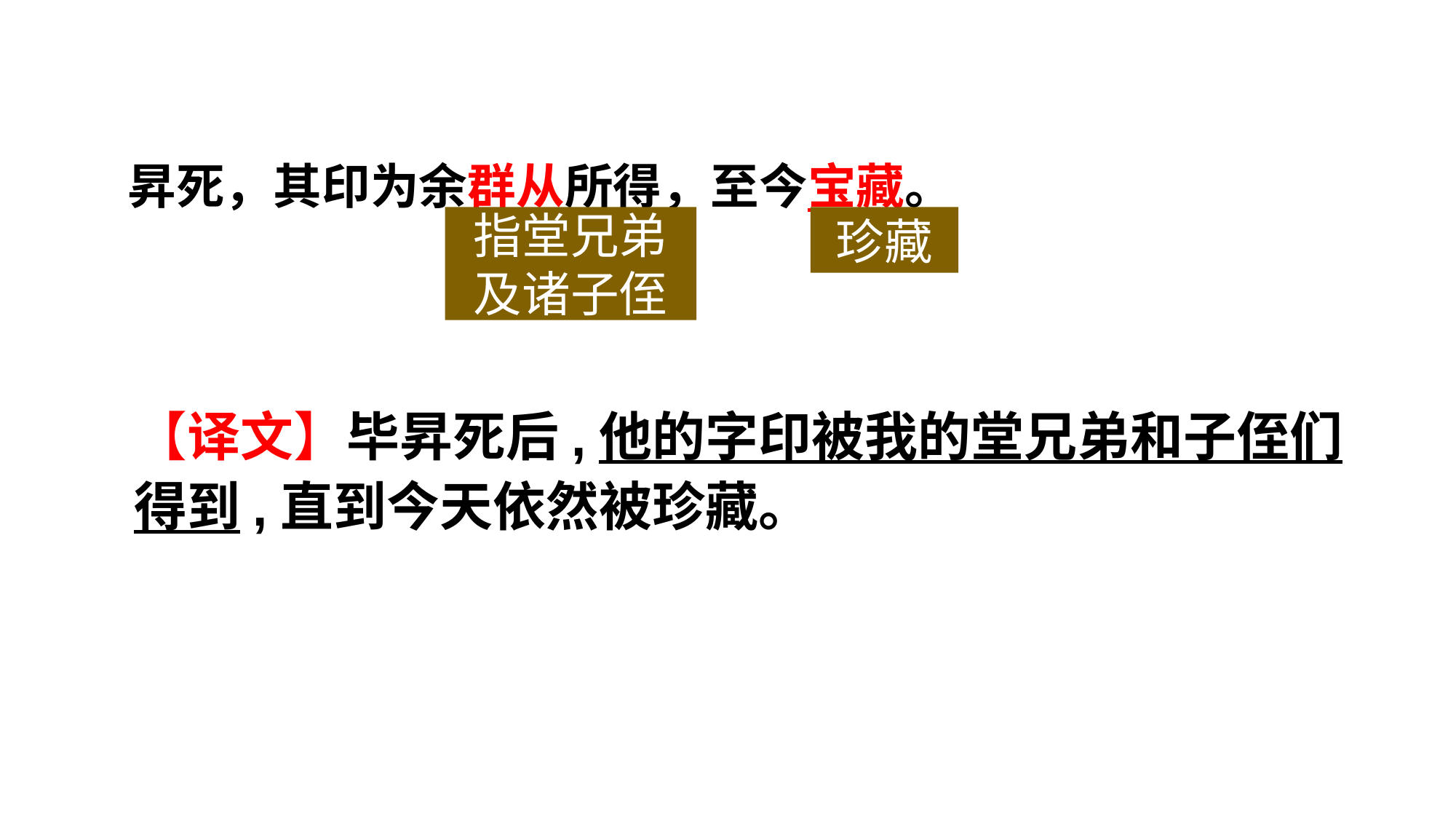

昇死，其印为余群从所得，至今宝藏。
指堂兄弟及诸子侄
珍藏
【译文】毕昇死后,他的字印被我的堂兄弟和子侄们得到,直到今天依然被珍藏。